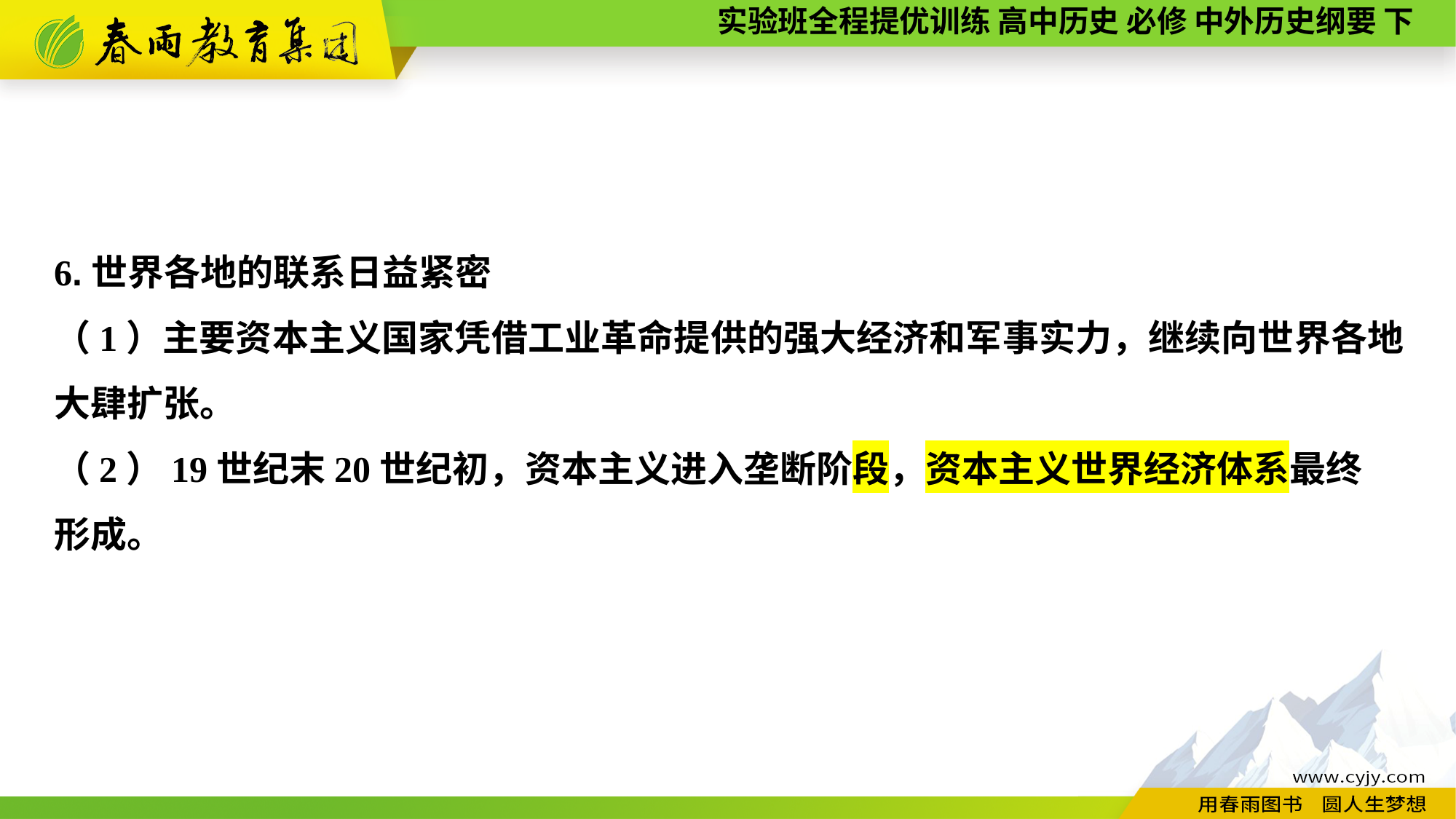

6.世界各地的联系日益紧密
（1）主要资本主义国家凭借工业革命提供的强大经济和军事实力，继续向世界各地大肆扩张。
（2）19世纪末20世纪初，资本主义进入垄断阶段，资本主义世界经济体系最终
形成。